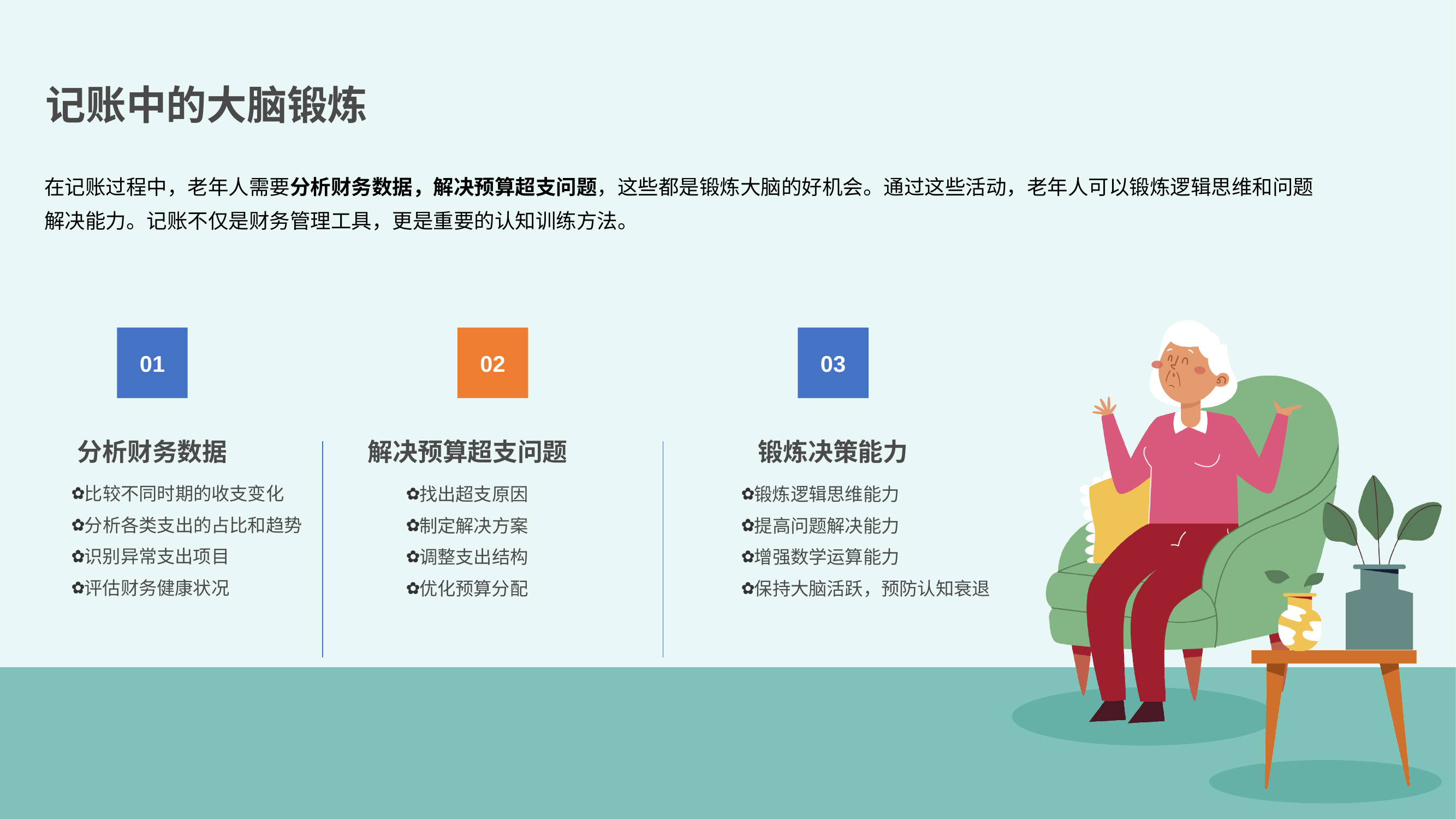

记账中的大脑锻炼
在记账过程中，老年人需要分析财务数据，解决预算超支问题，这些都是锻炼大脑的好机会。通过这些活动，老年人可以锻炼逻辑思维和问题解决能力。记账不仅是财务管理工具，更是重要的认知训练方法。

01
02
03
分析财务数据
解决预算超支问题
锻炼决策能力
比较不同时期的收支变化
找出超支原因
锻炼逻辑思维能力
分析各类支出的占比和趋势
制定解决方案
提高问题解决能力
识别异常支出项目
调整支出结构
增强数学运算能力
评估财务健康状况
优化预算分配
保持大脑活跃，预防认知衰退